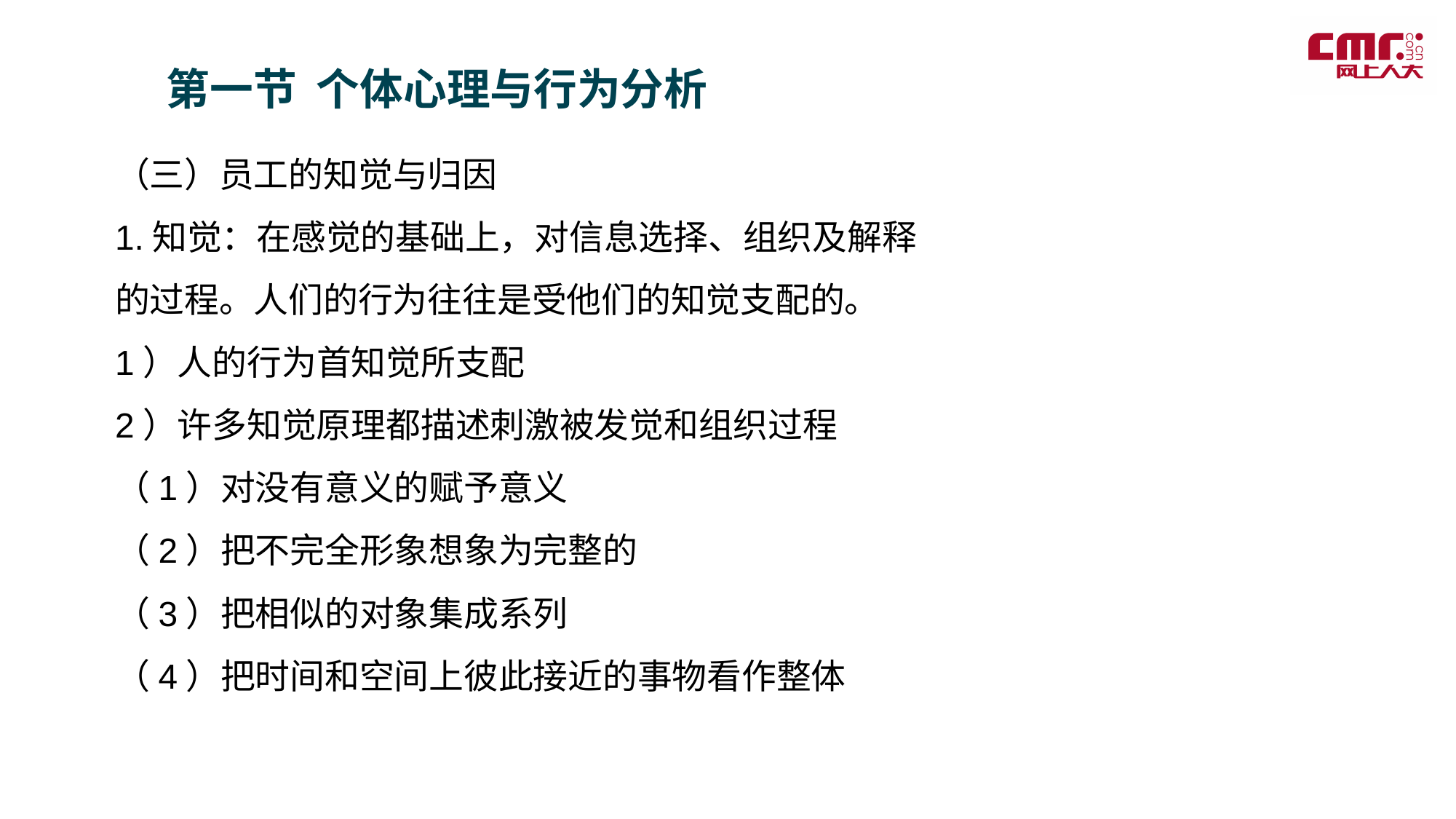

第一节  个体心理与行为分析
（三）员工的知觉与归因
1.知觉：在感觉的基础上，对信息选择、组织及解释的过程。人们的行为往往是受他们的知觉支配的。
1）人的行为首知觉所支配
2）许多知觉原理都描述刺激被发觉和组织过程
（1）对没有意义的赋予意义
（2）把不完全形象想象为完整的
（3）把相似的对象集成系列
（4）把时间和空间上彼此接近的事物看作整体